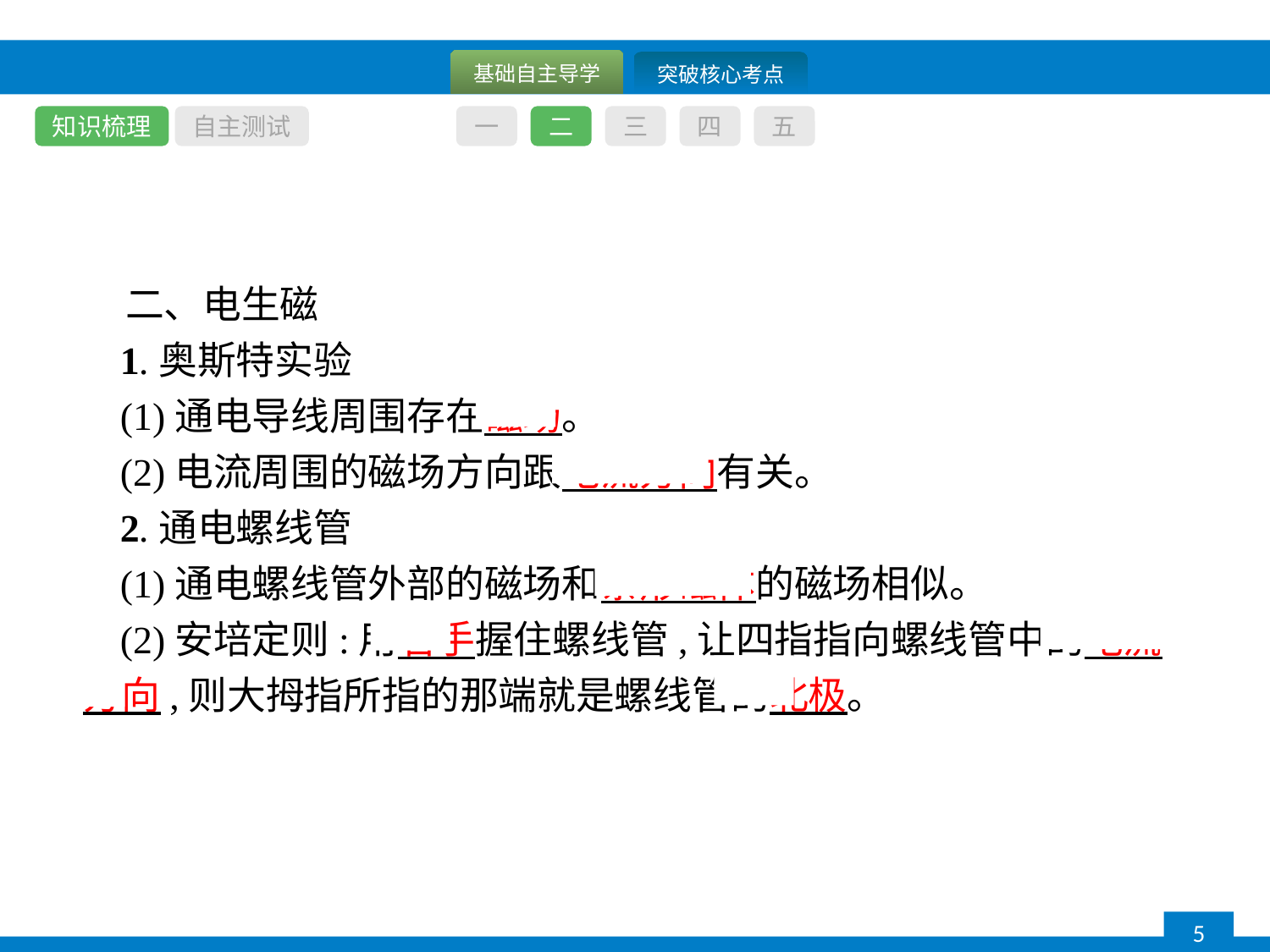

知识梳理
自主测试
一
二
三
四
五
二、电生磁
1.奥斯特实验
(1)通电导线周围存在磁场。
(2)电流周围的磁场方向跟电流方向有关。
2.通电螺线管
(1)通电螺线管外部的磁场和条形磁体的磁场相似。
(2)安培定则:用右手握住螺线管,让四指指向螺线管中的电流方向,则大拇指所指的那端就是螺线管的北极。